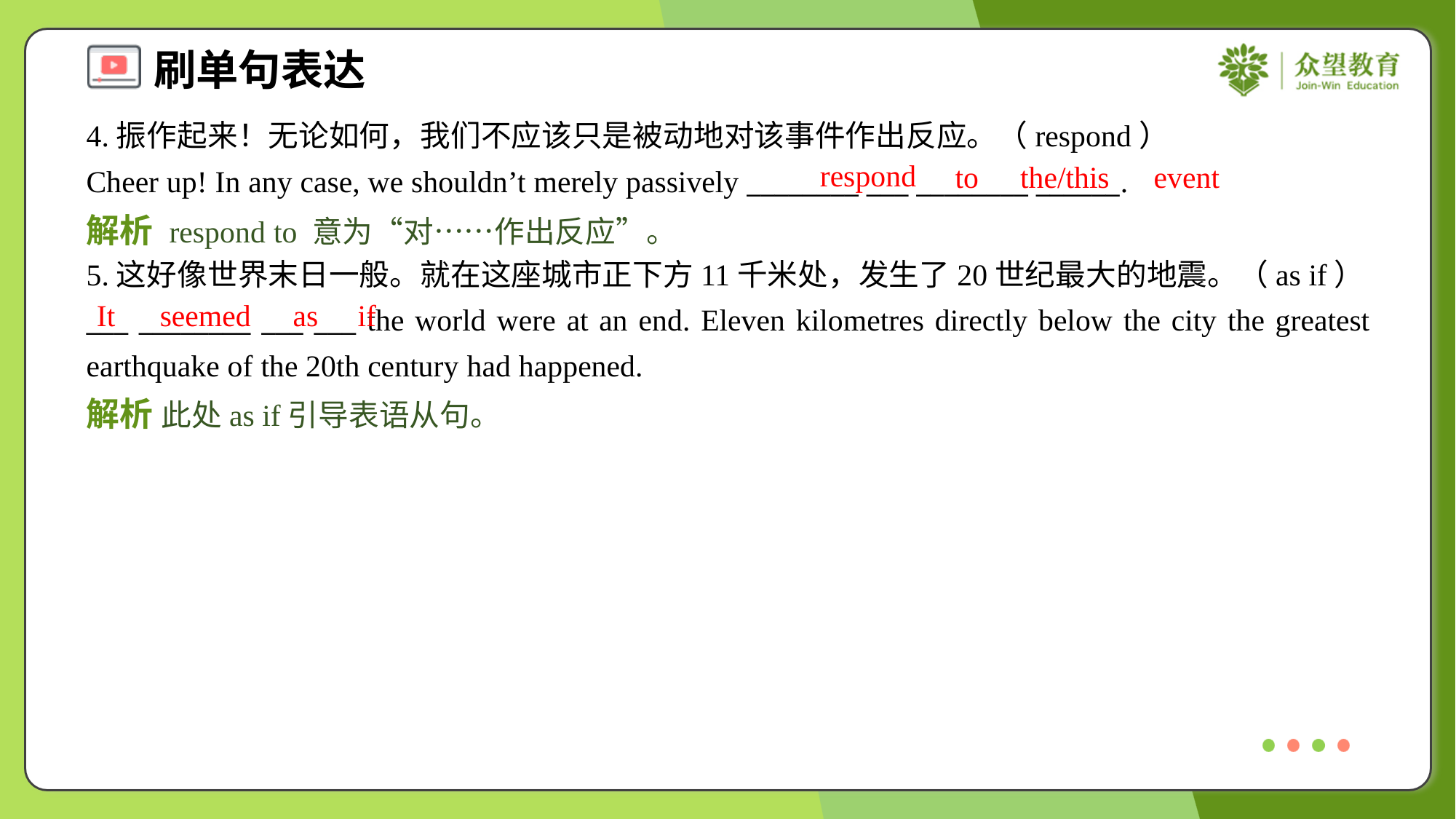

4.振作起来！无论如何，我们不应该只是被动地对该事件作出反应。（respond）
Cheer up! In any case, we shouldn’t merely passively ________ ___ ________ ______.
respond
to
the/this
event
解析 respond to 意为“对……作出反应”。
5.这好像世界末日一般。就在这座城市正下方11千米处，发生了20世纪最大的地震。（as if）
___ ________ ___ ___ the world were at an end. Eleven kilometres directly below the city the greatest earthquake of the 20th century had happened.
It
seemed
as
if
解析 此处as if引导表语从句。